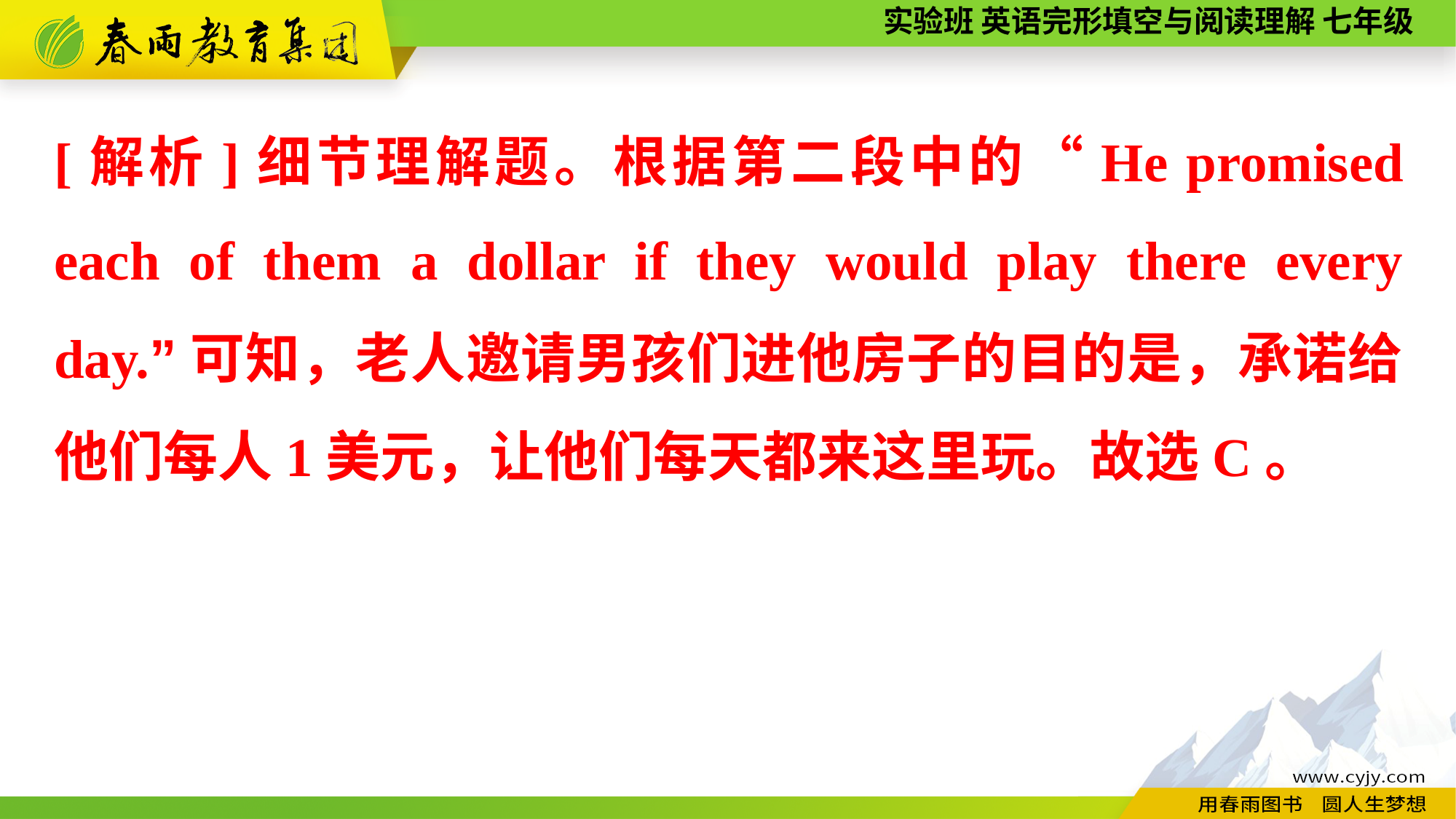

[解析]细节理解题。根据第二段中的“He promised each of them a dollar if they would play there every day.”可知，老人邀请男孩们进他房子的目的是，承诺给他们每人1美元，让他们每天都来这里玩。故选C。